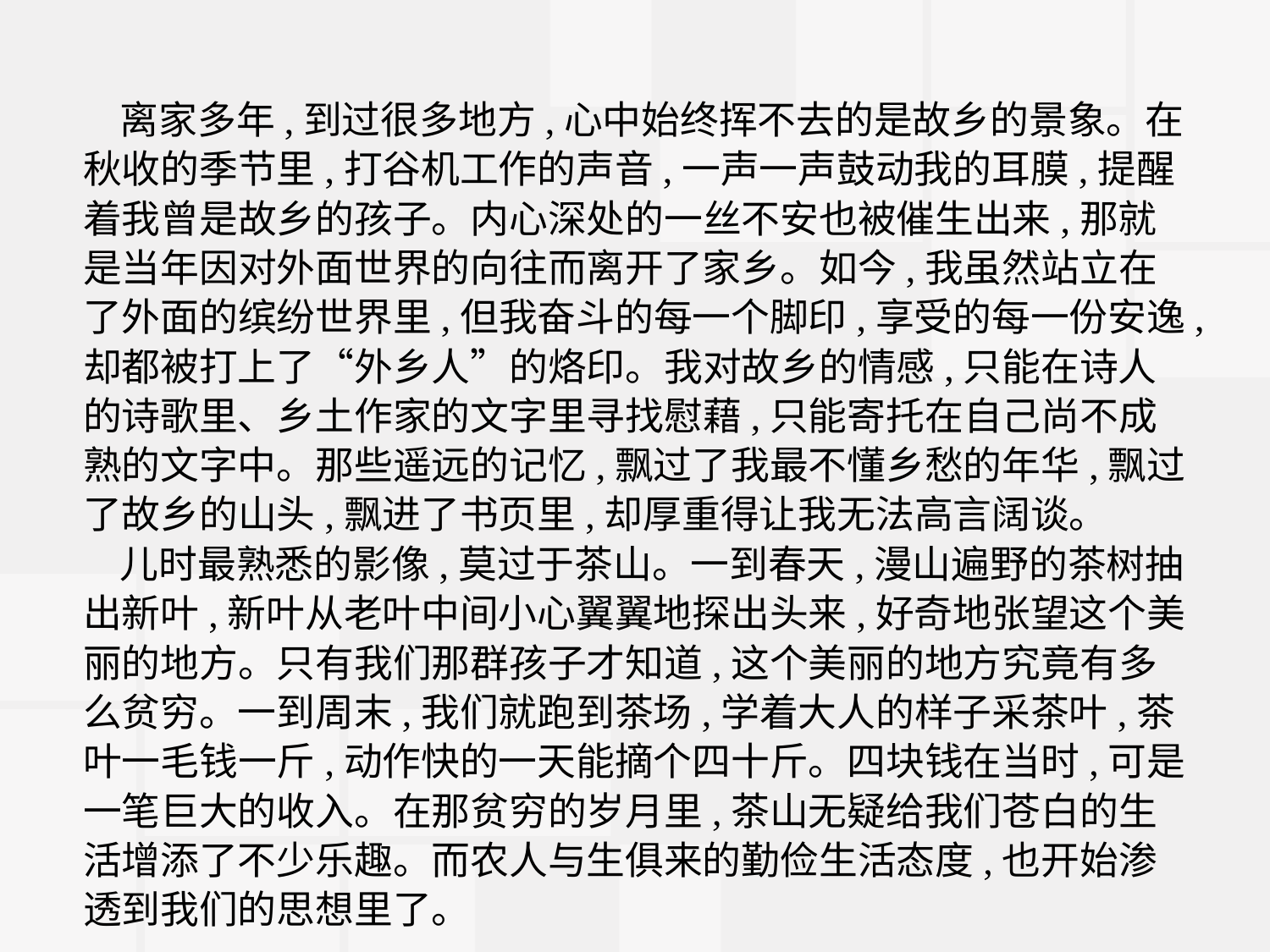

离家多年,到过很多地方,心中始终挥不去的是故乡的景象。在秋收的季节里,打谷机工作的声音,一声一声鼓动我的耳膜,提醒着我曾是故乡的孩子。内心深处的一丝不安也被催生出来,那就是当年因对外面世界的向往而离开了家乡。如今,我虽然站立在了外面的缤纷世界里,但我奋斗的每一个脚印,享受的每一份安逸,却都被打上了“外乡人”的烙印。我对故乡的情感,只能在诗人的诗歌里、乡土作家的文字里寻找慰藉,只能寄托在自己尚不成熟的文字中。那些遥远的记忆,飘过了我最不懂乡愁的年华,飘过了故乡的山头,飘进了书页里,却厚重得让我无法高言阔谈。
儿时最熟悉的影像,莫过于茶山。一到春天,漫山遍野的茶树抽出新叶,新叶从老叶中间小心翼翼地探出头来,好奇地张望这个美丽的地方。只有我们那群孩子才知道,这个美丽的地方究竟有多么贫穷。一到周末,我们就跑到茶场,学着大人的样子采茶叶,茶叶一毛钱一斤,动作快的一天能摘个四十斤。四块钱在当时,可是一笔巨大的收入。在那贫穷的岁月里,茶山无疑给我们苍白的生活增添了不少乐趣。而农人与生俱来的勤俭生活态度,也开始渗透到我们的思想里了。